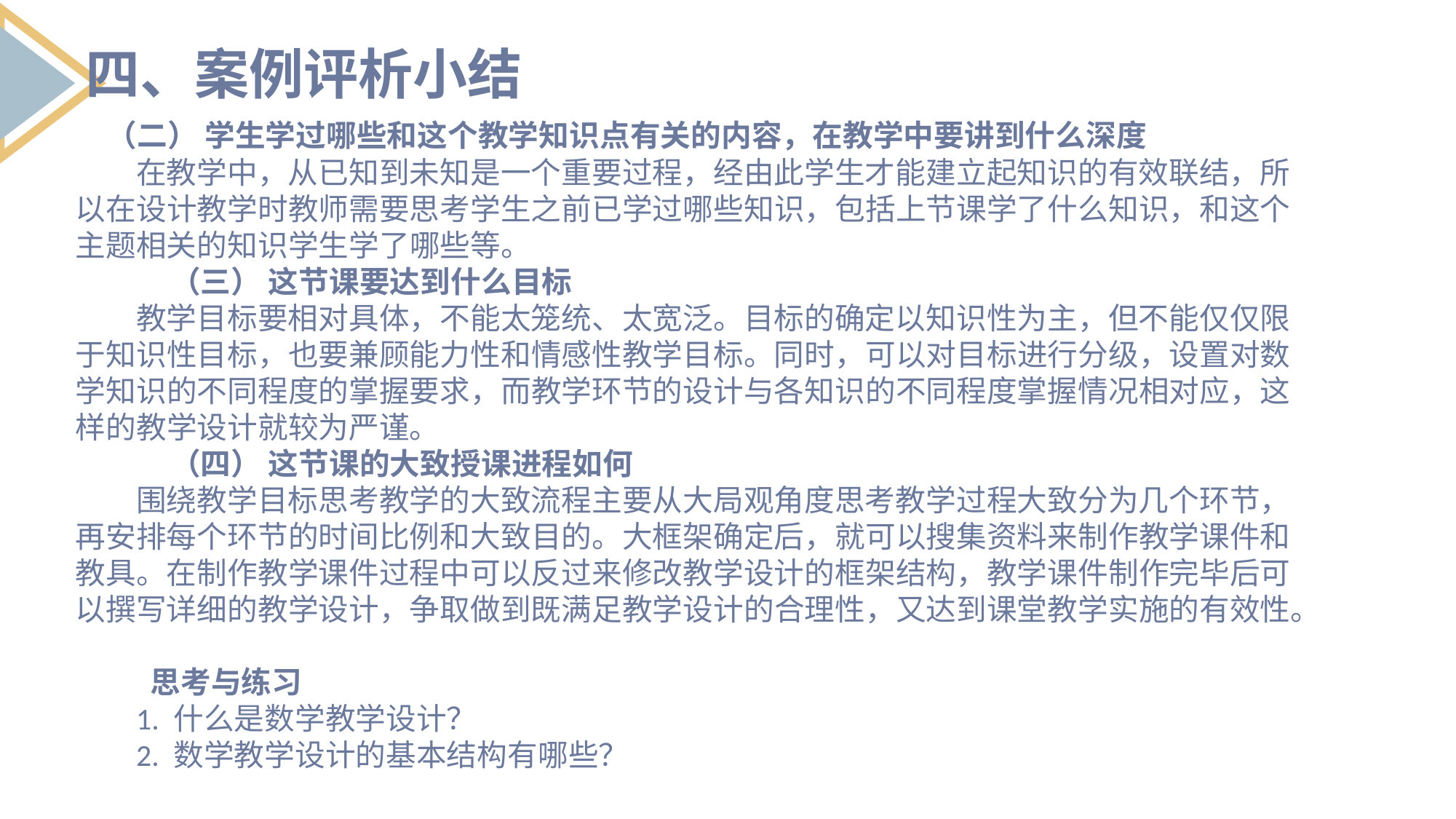

四、案例评析小结

    （二） 学生学过哪些和这个教学知识点有关的内容，在教学中要讲到什么深度
在教学中，从已知到未知是一个重要过程，经由此学生才能建立起知识的有效联结，所以在设计教学时教师需要思考学生之前已学过哪些知识，包括上节课学了什么知识，和这个主题相关的知识学生学了哪些等。
    （三） 这节课要达到什么目标
教学目标要相对具体，不能太笼统、太宽泛。目标的确定以知识性为主，但不能仅仅限于知识性目标，也要兼顾能力性和情感性教学目标。同时，可以对目标进行分级，设置对数学知识的不同程度的掌握要求，而教学环节的设计与各知识的不同程度掌握情况相对应，这样的教学设计就较为严谨。
    （四） 这节课的大致授课进程如何
围绕教学目标思考教学的大致流程主要从大局观角度思考教学过程大致分为几个环节，再安排每个环节的时间比例和大致目的。大框架确定后，就可以搜集资料来制作教学课件和教具。在制作教学课件过程中可以反过来修改教学设计的框架结构，教学课件制作完毕后可以撰写详细的教学设计，争取做到既满足教学设计的合理性，又达到课堂教学实施的有效性。

 思考与练习
1. 什么是数学教学设计？
2. 数学教学设计的基本结构有哪些？

列出要点